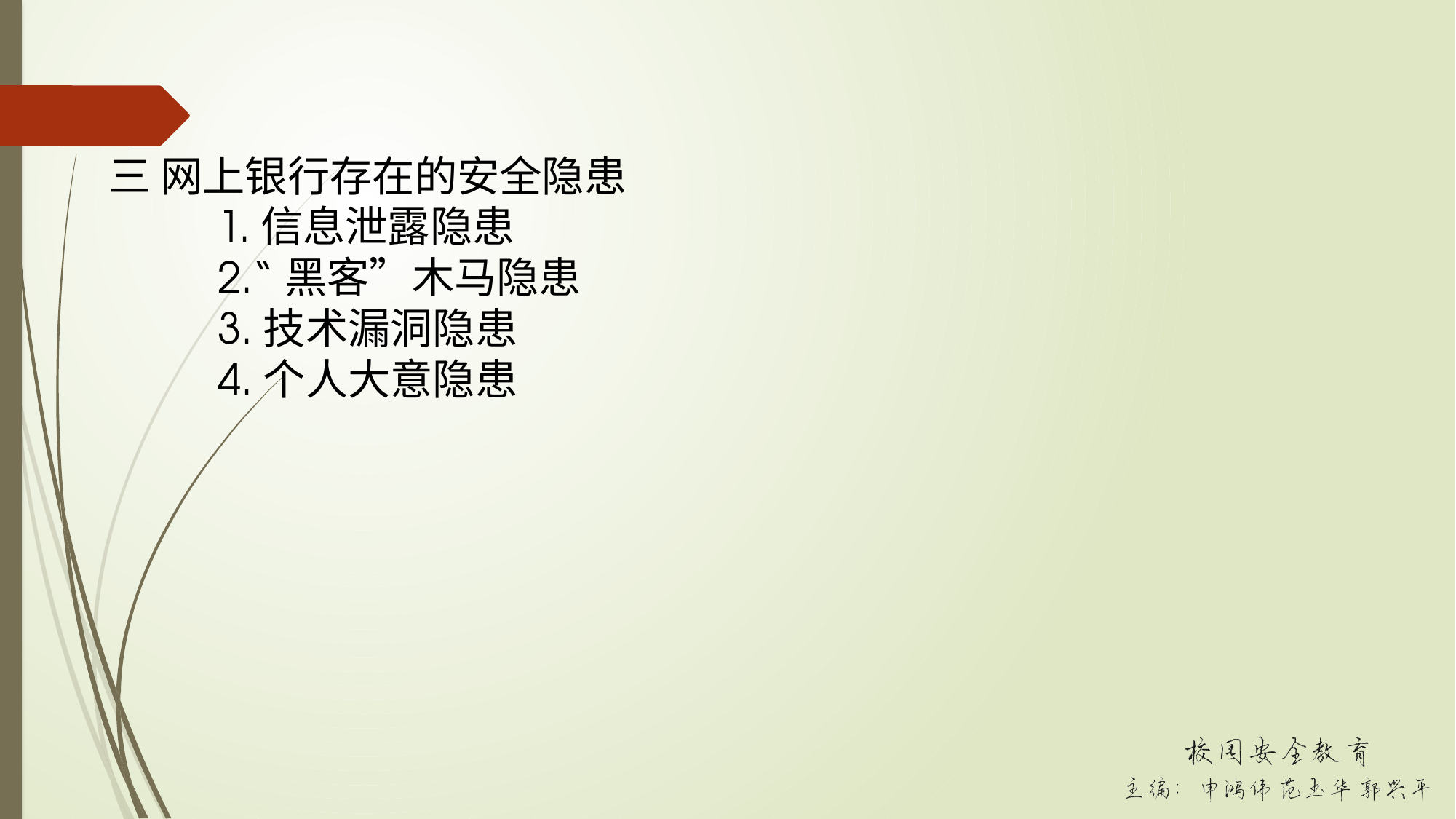

三 网上银行存在的安全隐患
	1.信息泄露隐患
	2.“黑客”木马隐患
	3.技术漏洞隐患
	4.个人大意隐患